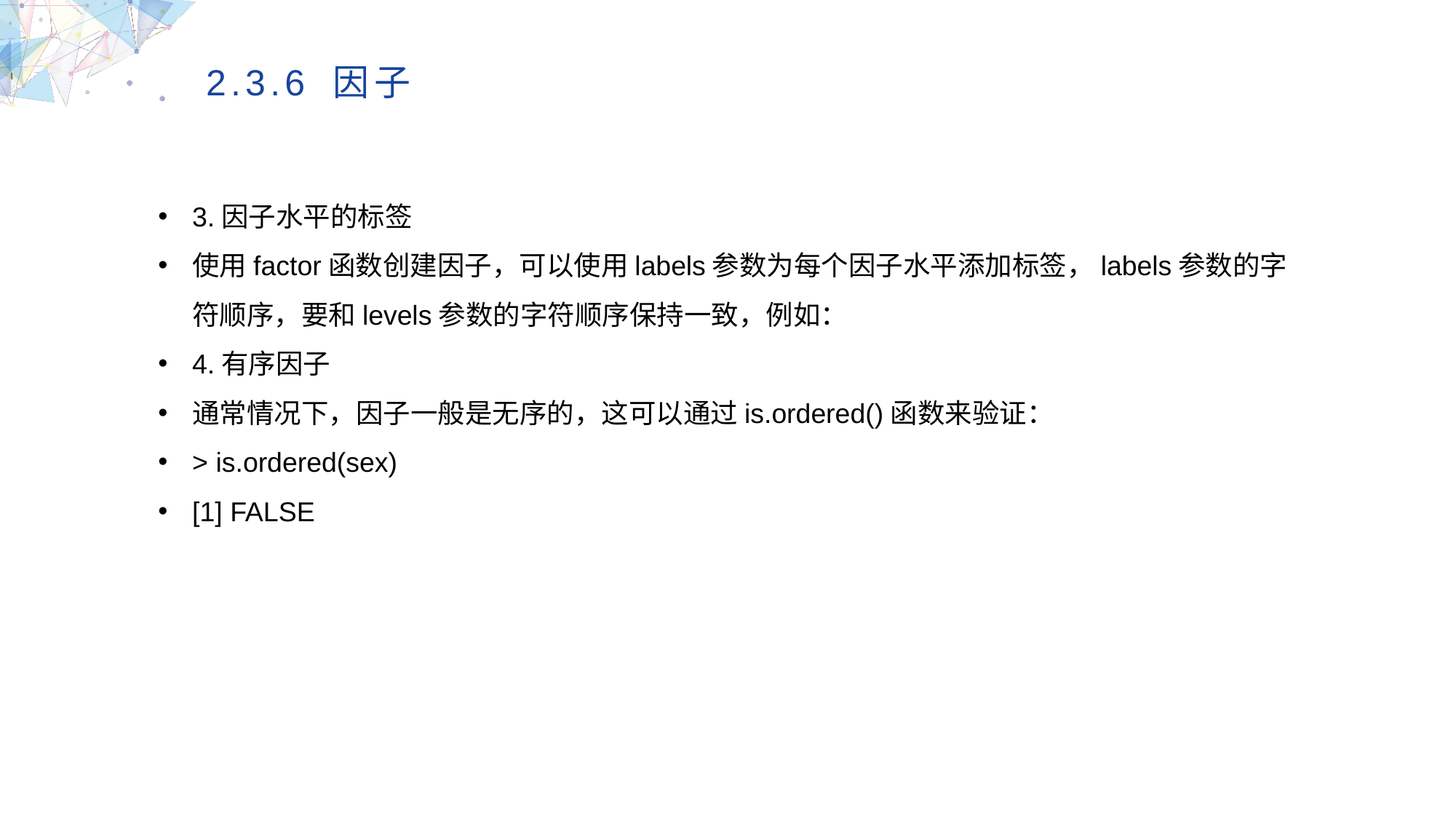

2.3.6 因子
3.因子水平的标签
使用factor函数创建因子，可以使用labels参数为每个因子水平添加标签，labels参数的字符顺序，要和levels参数的字符顺序保持一致，例如：
4.有序因子
通常情况下，因子一般是无序的，这可以通过is.ordered()函数来验证：
> is.ordered(sex)
[1] FALSE

MULTIPURPOSE PRESENTATION TEMPLATE | UNIQUE DESIGN
Welcome Message
Please replace text, click add relevant headline, modify the text content, also can copy your content to this directly. Please replace text, click add relevant headline, modify the text content, also can copy your content to this directly.